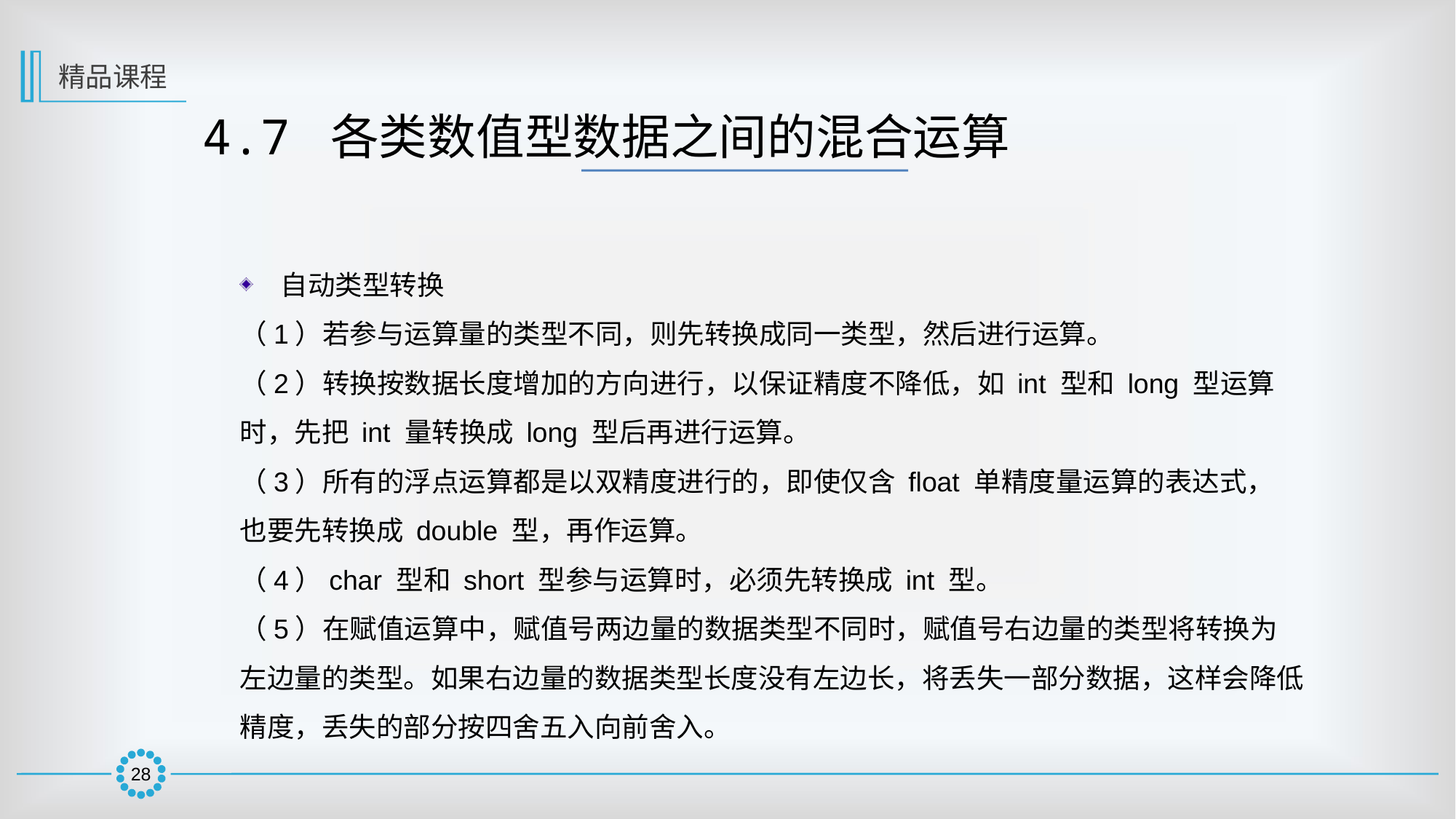

精品课程
4.7 各类数值型数据之间的混合运算

自动类型转换
（1）若参与运算量的类型不同，则先转换成同一类型，然后进行运算。
（2）转换按数据长度增加的方向进行，以保证精度不降低，如 int 型和 long 型运算
时，先把 int 量转换成 long 型后再进行运算。
（3）所有的浮点运算都是以双精度进行的，即使仅含 float 单精度量运算的表达式，
也要先转换成 double 型，再作运算。
（4）char 型和 short 型参与运算时，必须先转换成 int 型。
（5）在赋值运算中，赋值号两边量的数据类型不同时，赋值号右边量的类型将转换为
左边量的类型。如果右边量的数据类型长度没有左边长，将丢失一部分数据，这样会降低
精度，丢失的部分按四舍五入向前舍入。

28